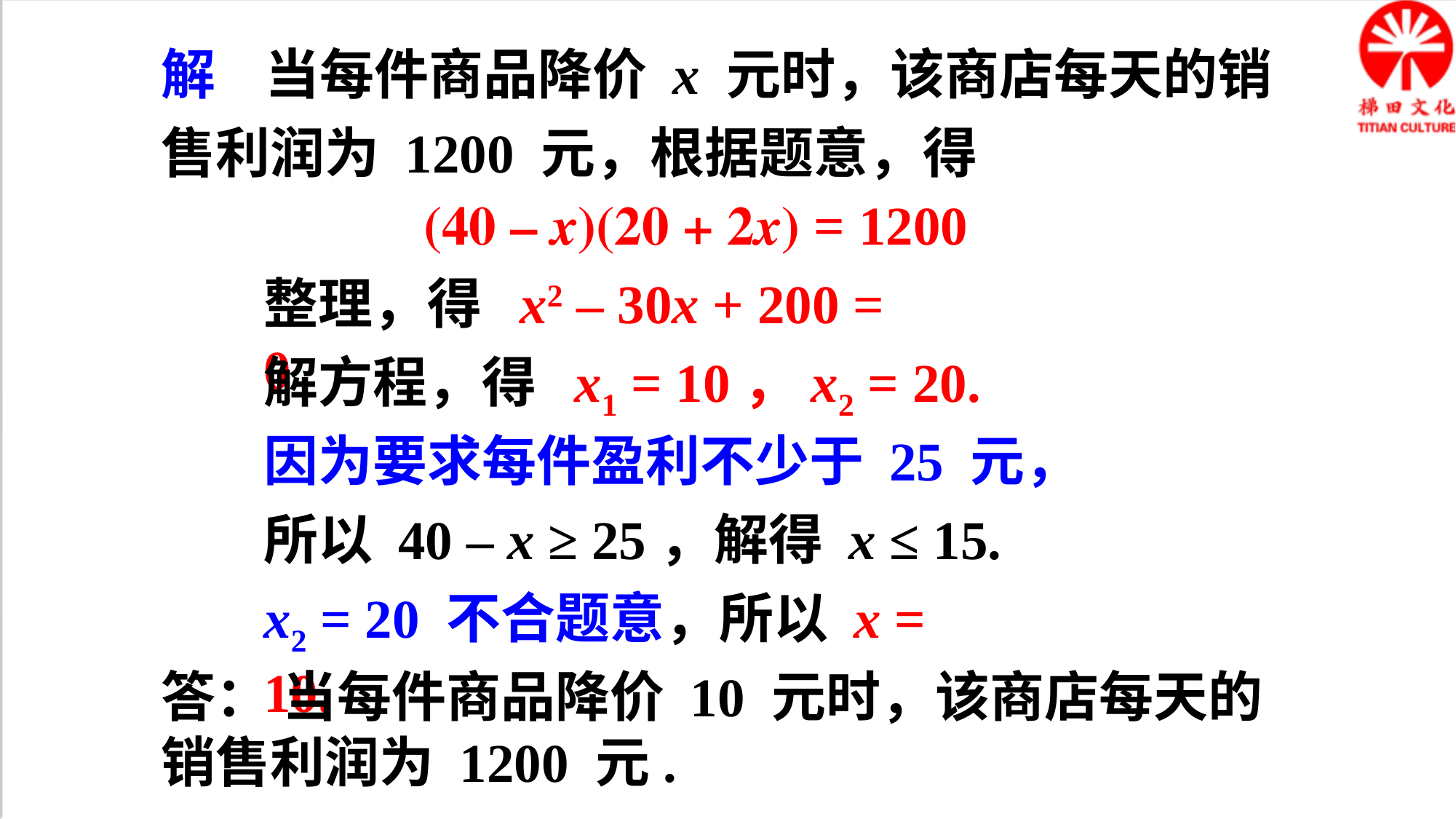

解    当每件商品降价 x 元时，该商店每天的销售利润为 1200 元，根据题意，得
(40 – x)(20 + 2x) = 1200
整理，得  x2 – 30x + 200 = 0
解方程，得  x1 = 10，x2 = 20.
因为要求每件盈利不少于 25 元，
所以 40 – x ≥ 25，解得 x ≤ 15.
x2 = 20 不合题意，所以 x = 10.
答： 当每件商品降价 10 元时，该商店每天的销售利润为 1200 元.